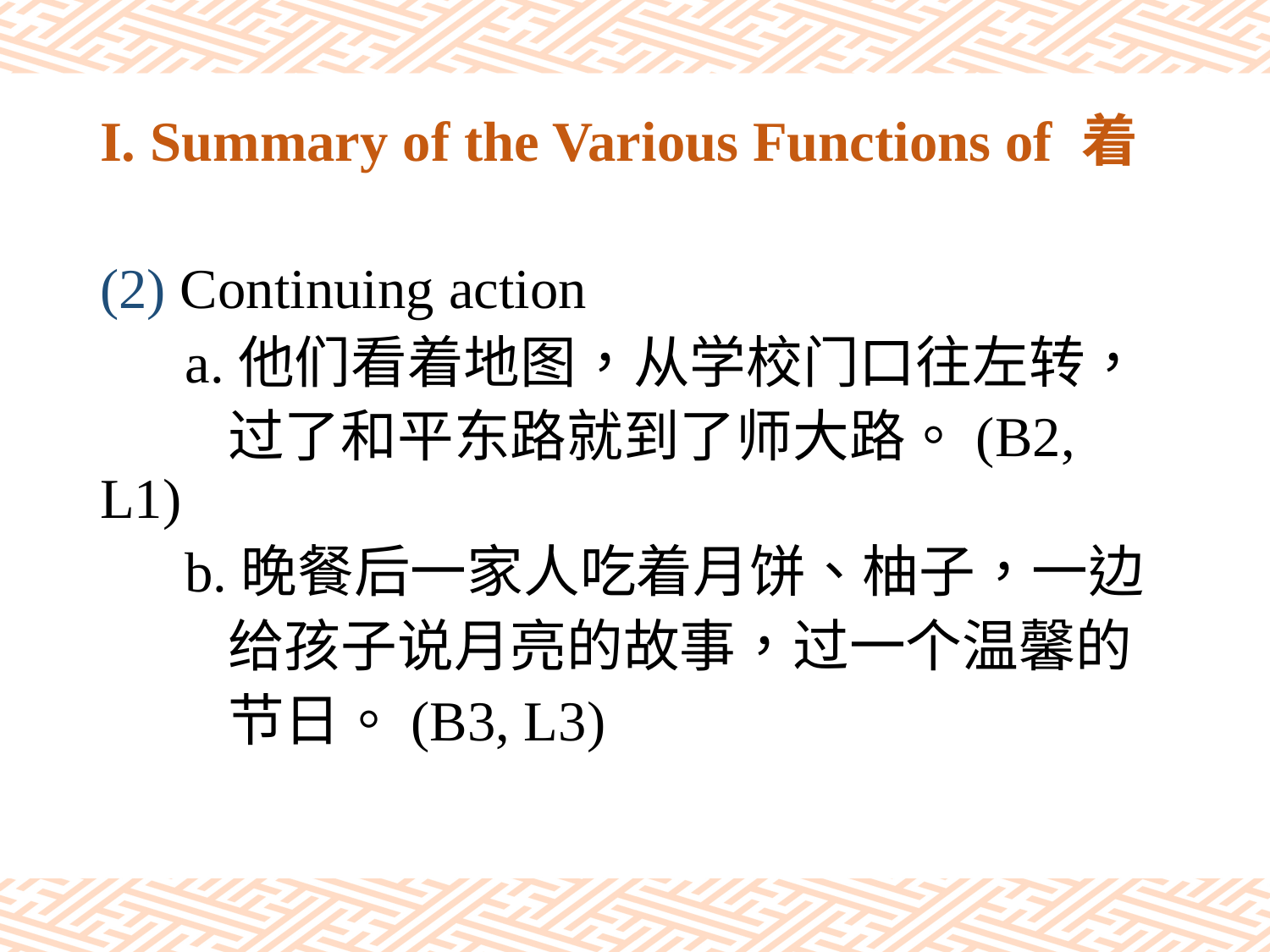

# I. Summary of the Various Functions of 着
(2) Continuing action
      a.他们看着地图，从学校门口往左转，
         过了和平东路就到了师大路。(B2, L1)
      b.晚餐后一家人吃着月饼、柚子，一边
         给孩子说月亮的故事，过一个温馨的
         节日。(B3, L3)